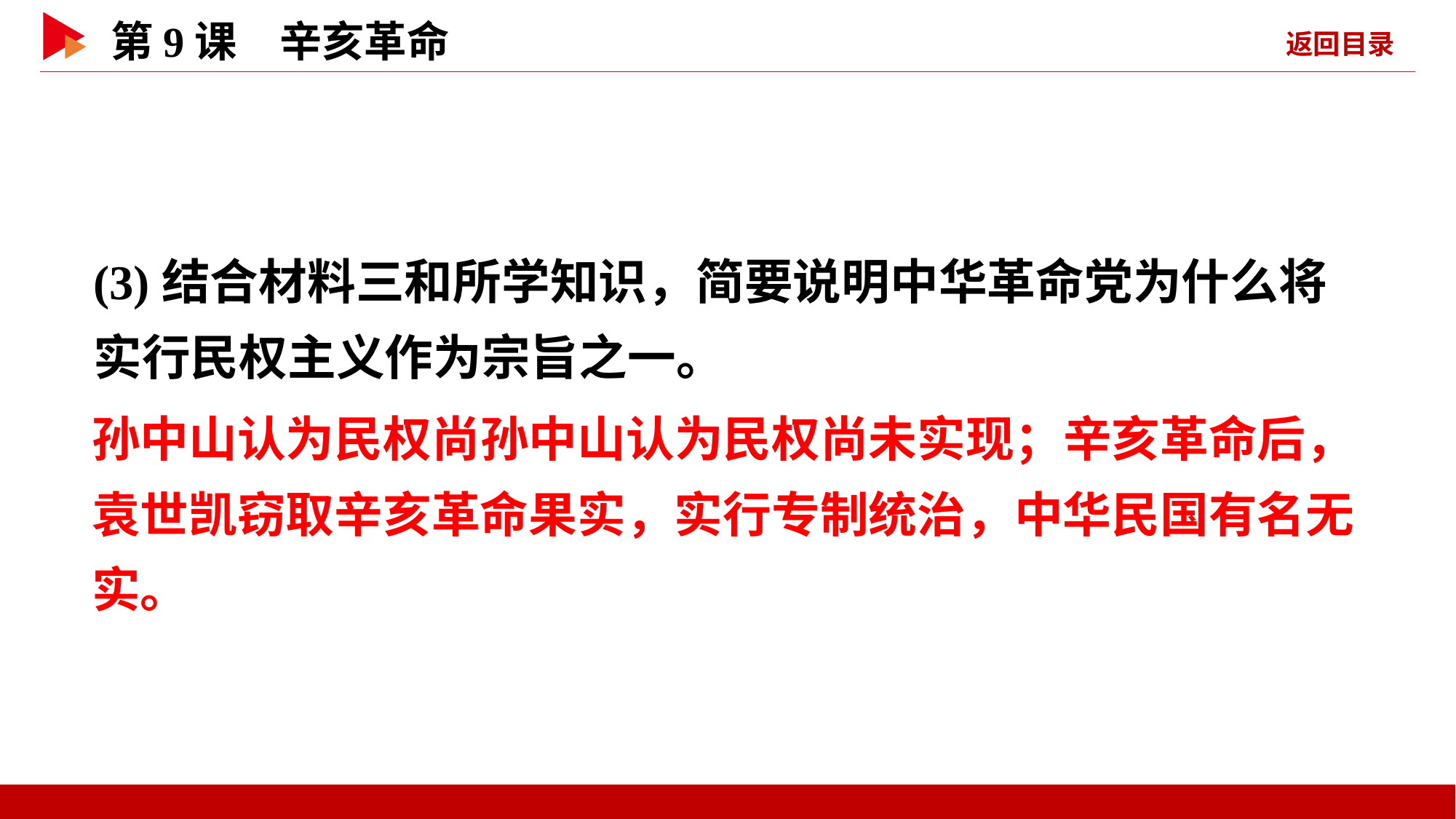

(3)结合材料三和所学知识，简要说明中华革命党为什么将实行民权主义作为宗旨之一。
孙中山认为民权尚孙中山认为民权尚未实现；辛亥革命后，袁世凯窃取辛亥革命果实，实行专制统治，中华民国有名无实。